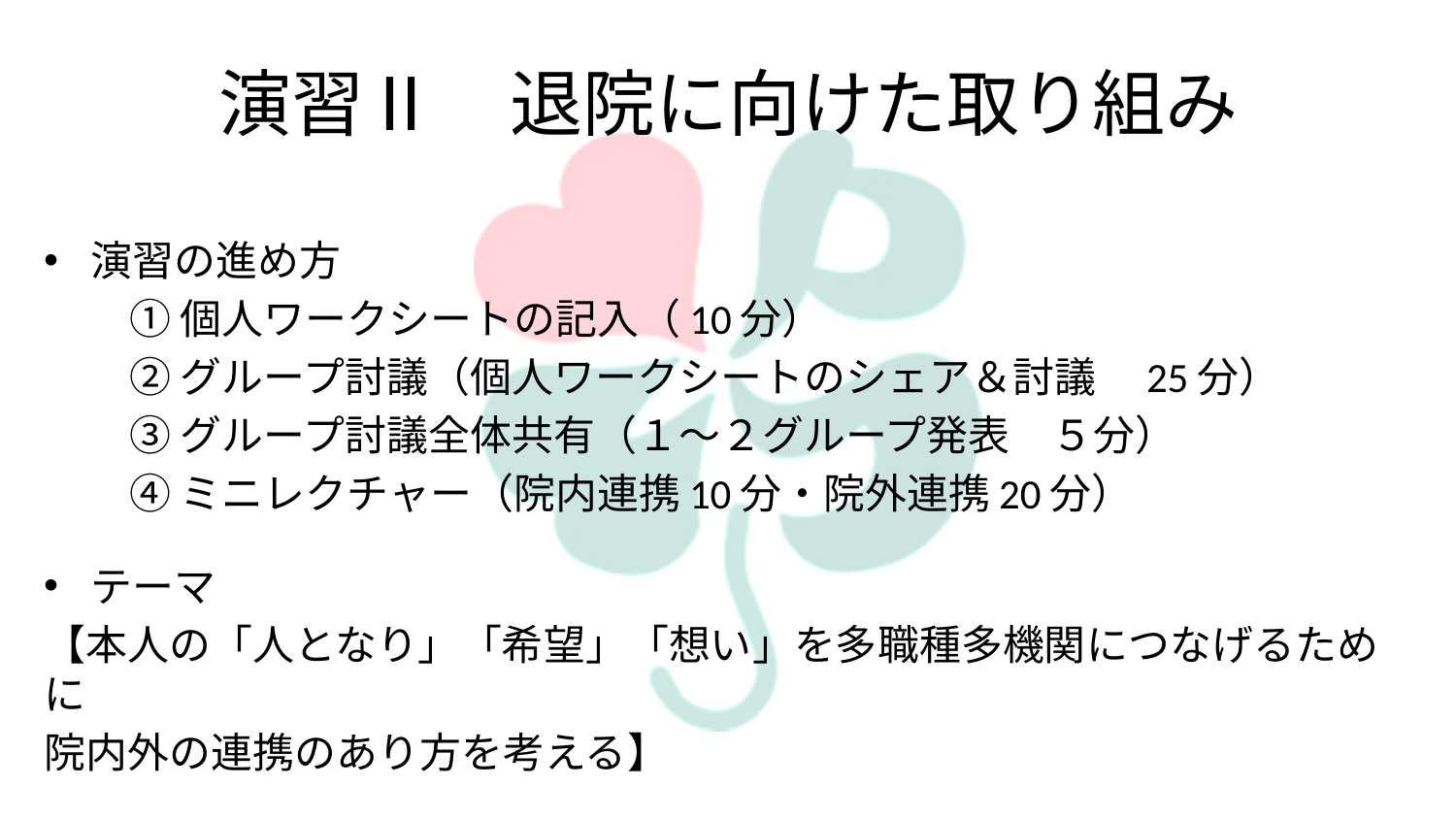

# 演習Ⅱ　退院に向けた取り組み
演習の進め方
①個人ワークシートの記入（10分）
②グループ討議（個人ワークシートのシェア＆討議　25分）
③グループ討議全体共有（１～２グループ発表　５分）
④ミニレクチャー（院内連携10分・院外連携20分）

テーマ
【本人の「人となり」「希望」「想い」を多職種多機関につなげるために
院内外の連携のあり方を考える】